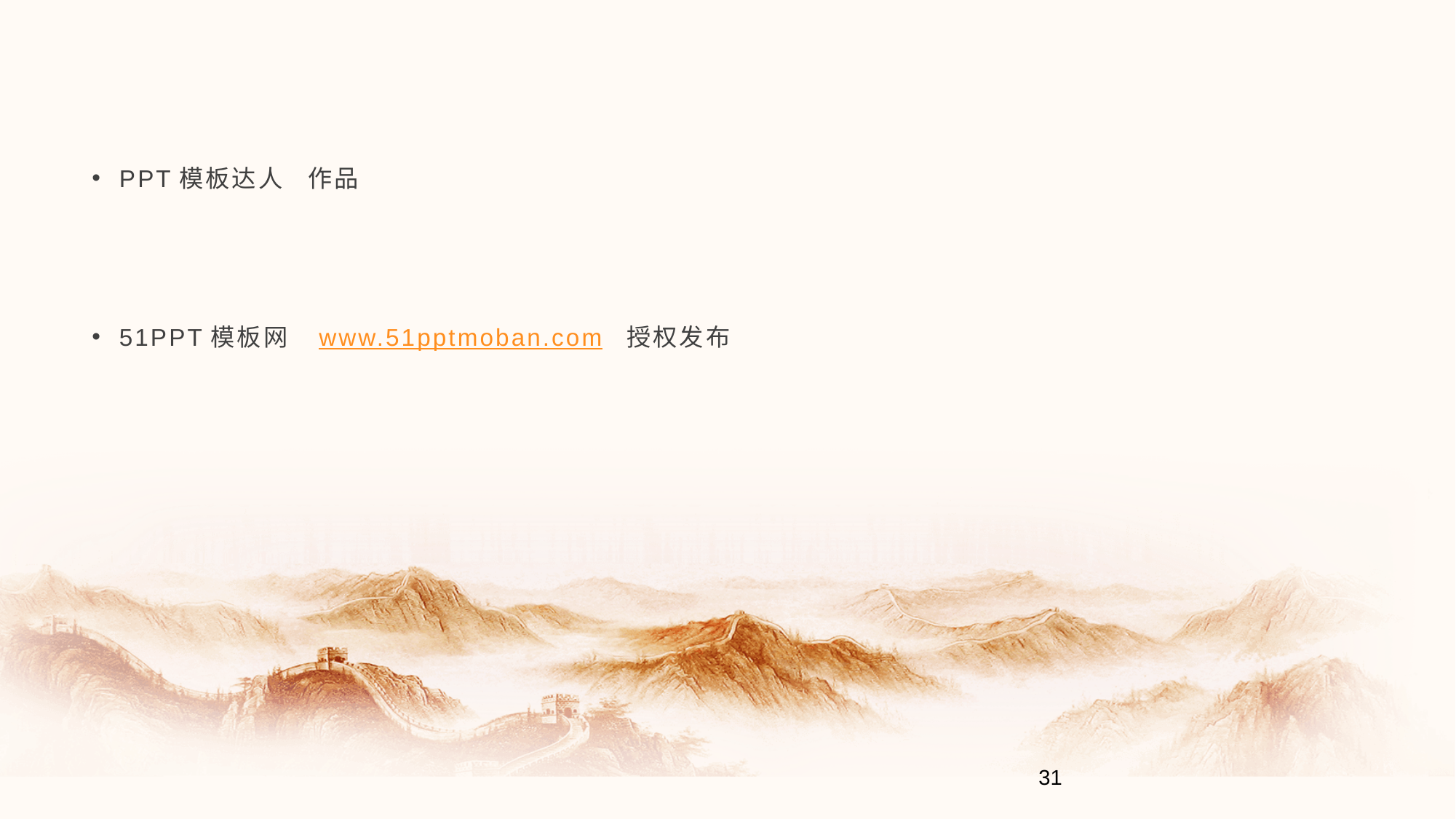

#
PPT模板达人   作品

51PPT模板网   www.51pptmoban.com  授权发布
31